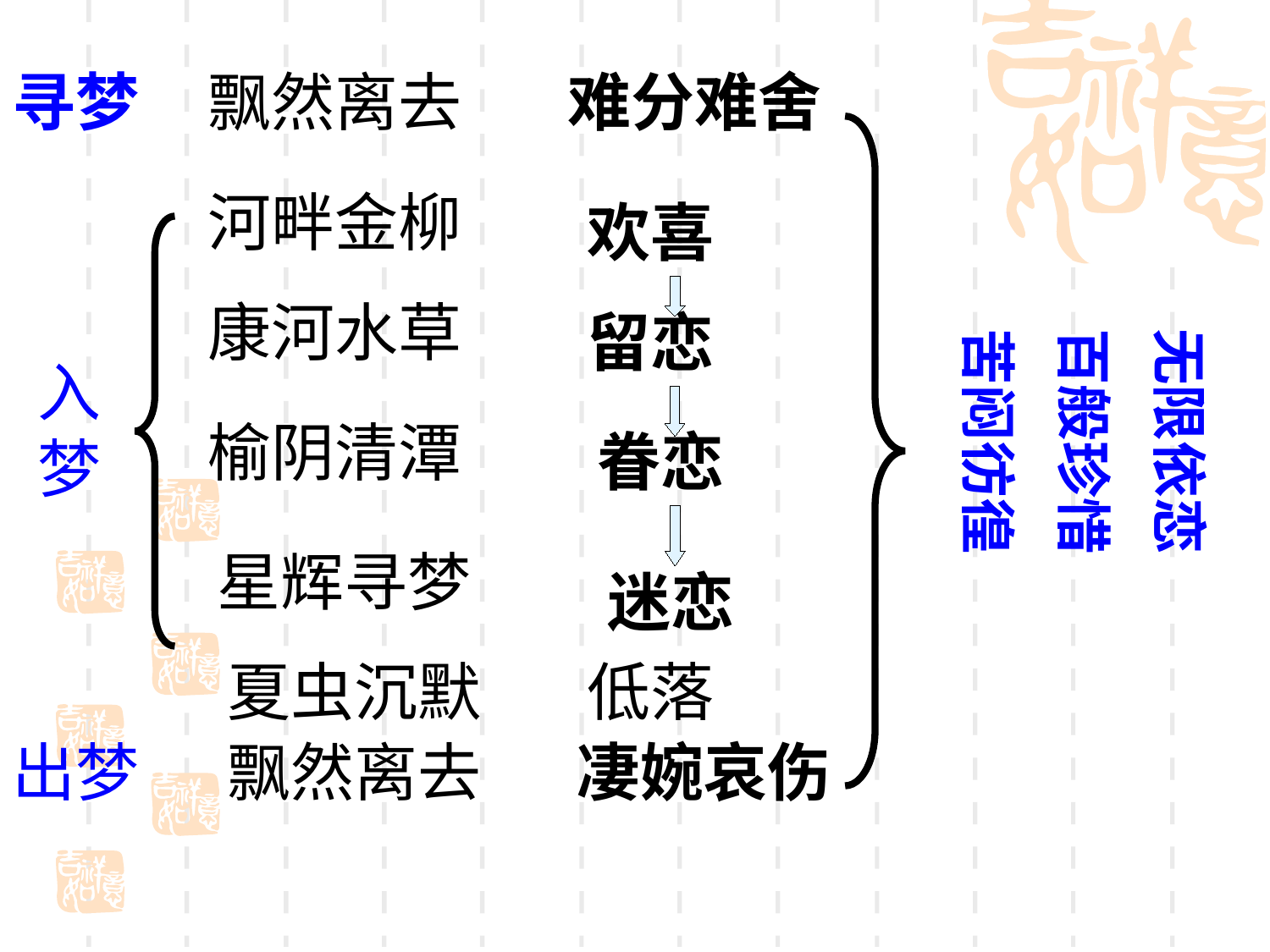

寻梦
飘然离去
难分难舍

河畔金柳
欢喜

康河水草
留恋
无限依恋
百般珍惜
苦闷彷徨

入梦

榆阴清潭
眷恋

星辉寻梦
迷恋
夏虫沉默
低落
出梦
飘然离去
凄婉哀伤